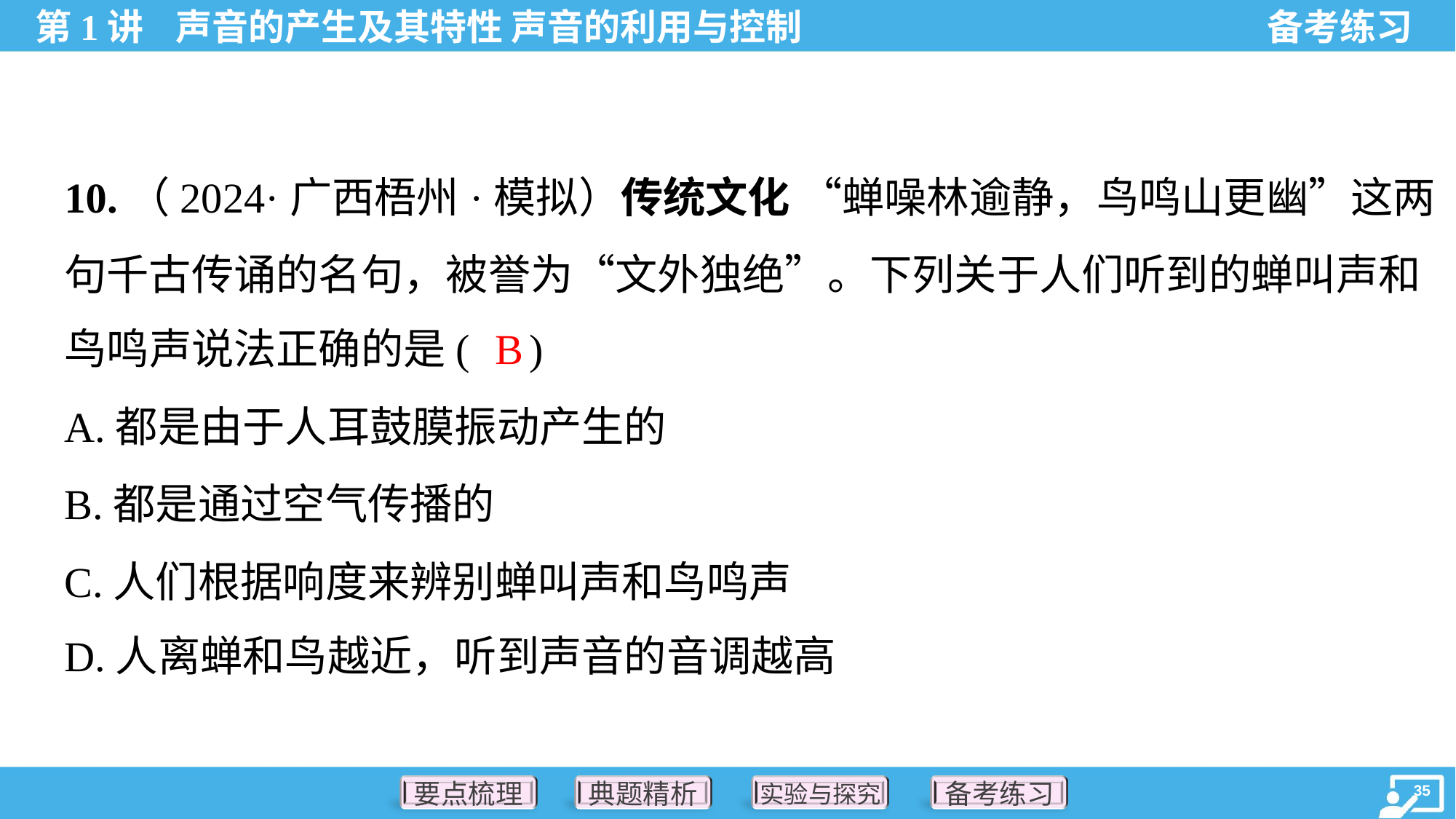

10.（2024·广西梧州·模拟）传统文化 “蝉噪林逾静，鸟鸣山更幽”这两
句千古传诵的名句，被誉为“文外独绝”。下列关于人们听到的蝉叫声和
鸟鸣声说法正确的是(     )
B
A.都是由于人耳鼓膜振动产生的
B.都是通过空气传播的
C.人们根据响度来辨别蝉叫声和鸟鸣声
D.人离蝉和鸟越近，听到声音的音调越高